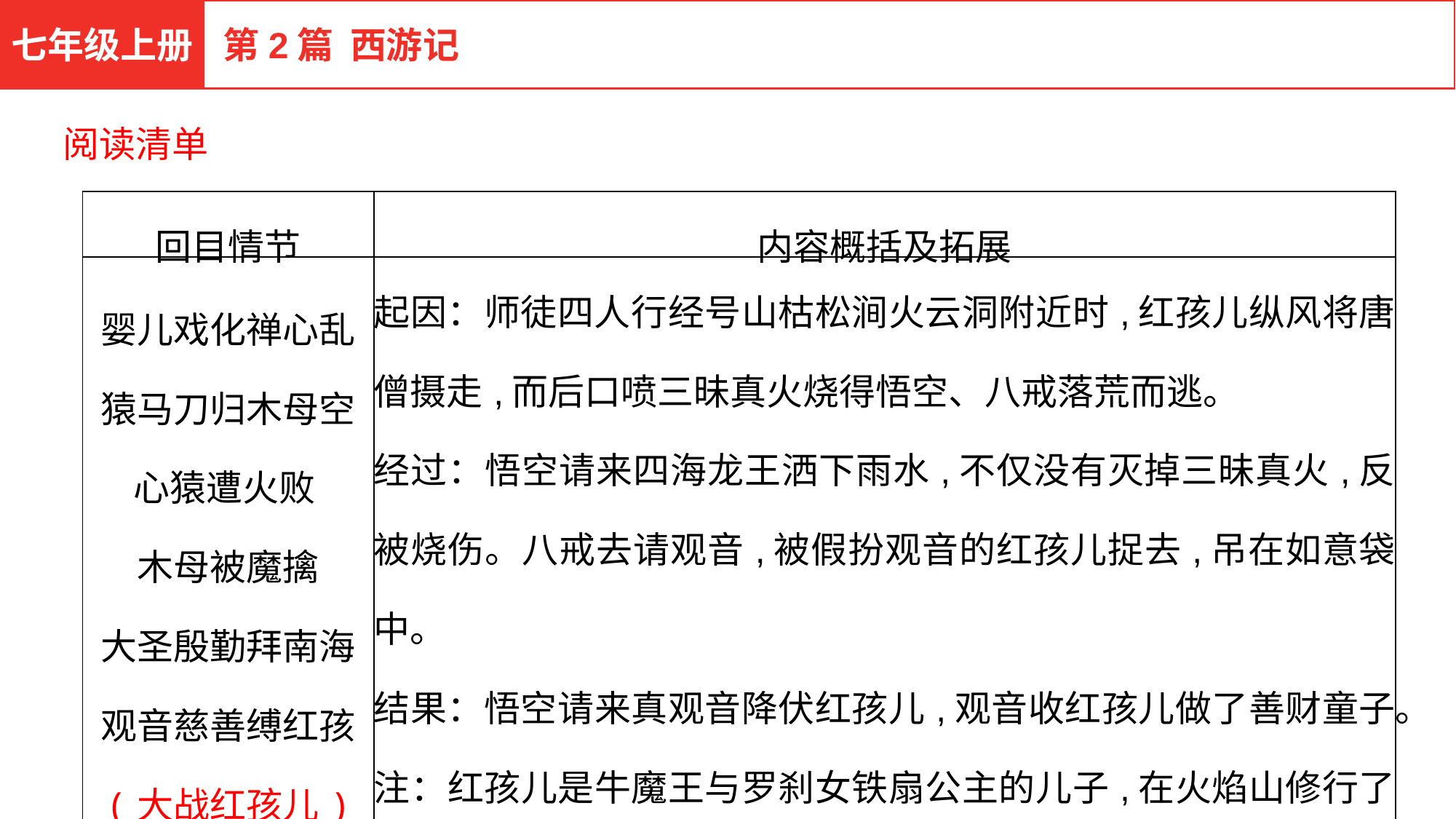

七年级上册
第2篇  西游记
阅读清单
| 回目情节 | 内容概括及拓展 |
| --- | --- |
| 婴儿戏化禅心乱 猿马刀归木母空 心猿遭火败 木母被魔擒 大圣殷勤拜南海 观音慈善缚红孩 (大战红孩儿) | 起因：师徒四人行经号山枯松涧火云洞附近时,红孩儿纵风将唐僧摄走,而后口喷三昧真火烧得悟空、八戒落荒而逃。 经过：悟空请来四海龙王洒下雨水,不仅没有灭掉三昧真火,反被烧伤。八戒去请观音,被假扮观音的红孩儿捉去,吊在如意袋中。 结果：悟空请来真观音降伏红孩儿,观音收红孩儿做了善财童子。 注：红孩儿是牛魔王与罗刹女铁扇公主的儿子,在火焰山修行了三百年,炼成“三昧真火”,牛魔王派他来镇守号山,号圣婴大王。 |